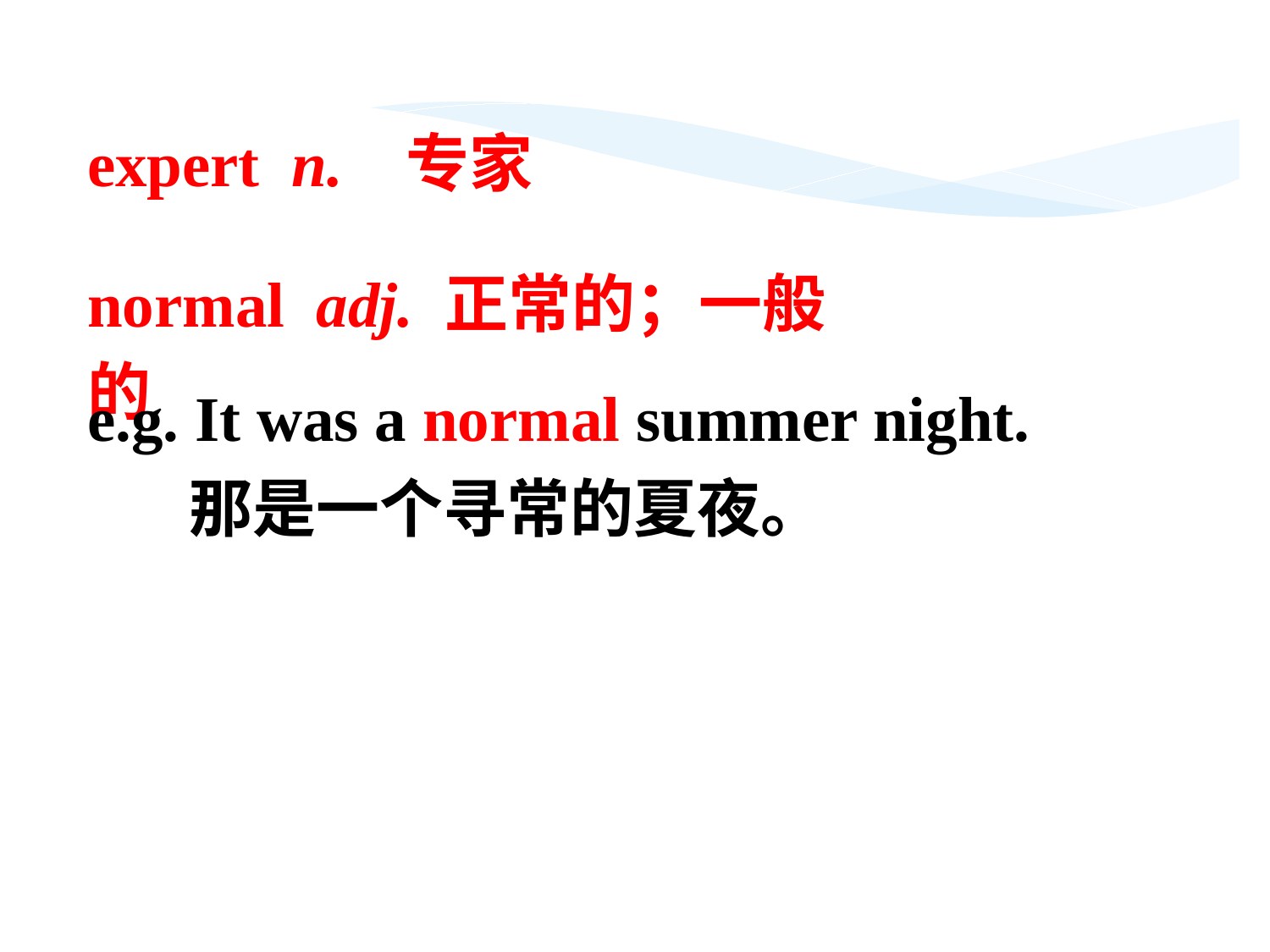

expert  n.   专家
normal  adj. 正常的；一般的
e.g. It was a normal summer night.
      那是一个寻常的夏夜。